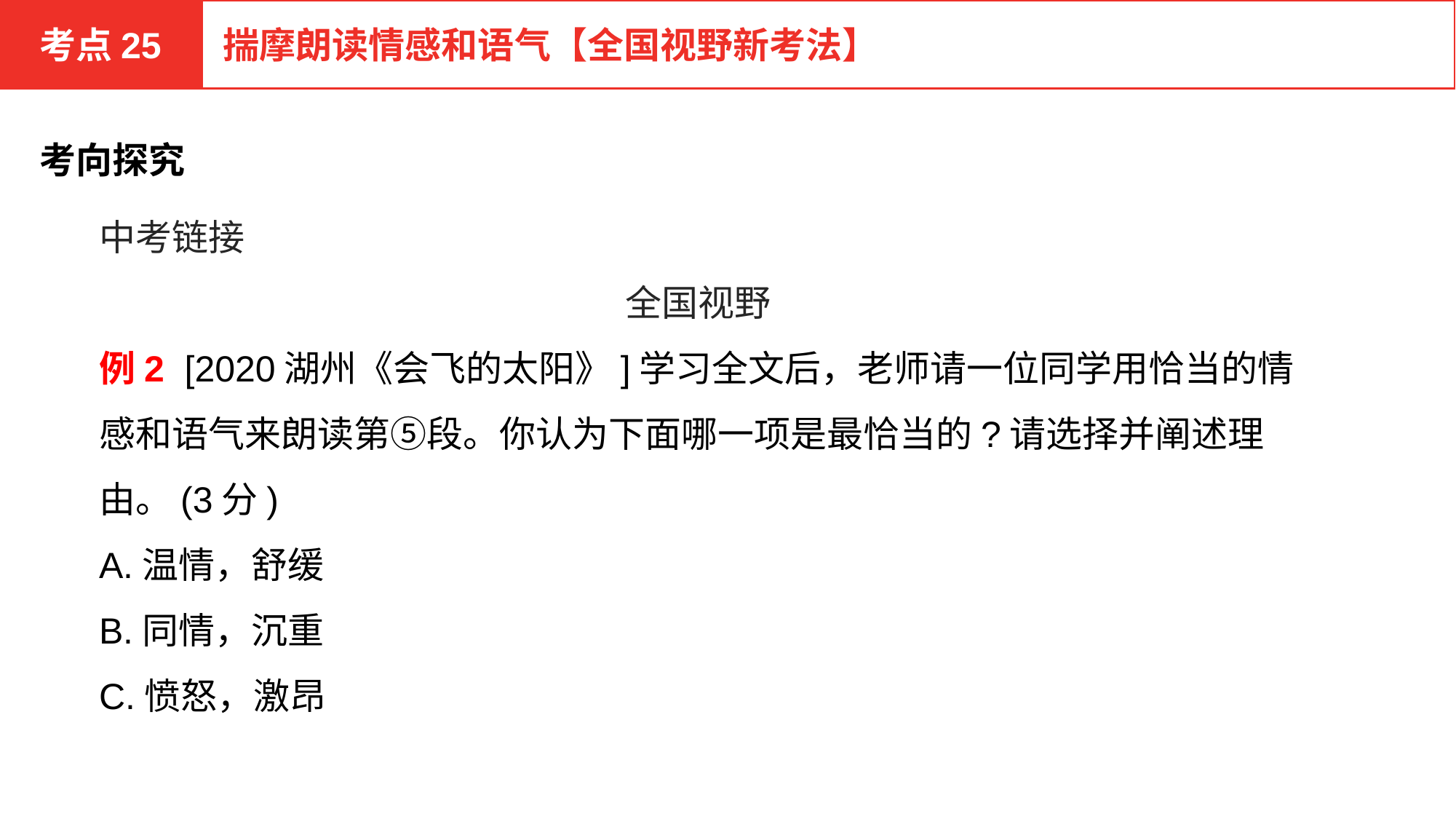

考点25
揣摩朗读情感和语气【全国视野新考法】
考向探究
中考链接
全国视野
例2  [2020湖州《会飞的太阳》]学习全文后，老师请一位同学用恰当的情感和语气来朗读第⑤段。你认为下面哪一项是最恰当的?请选择并阐述理由。(3分)
A.温情，舒缓
B.同情，沉重
C.愤怒，激昂